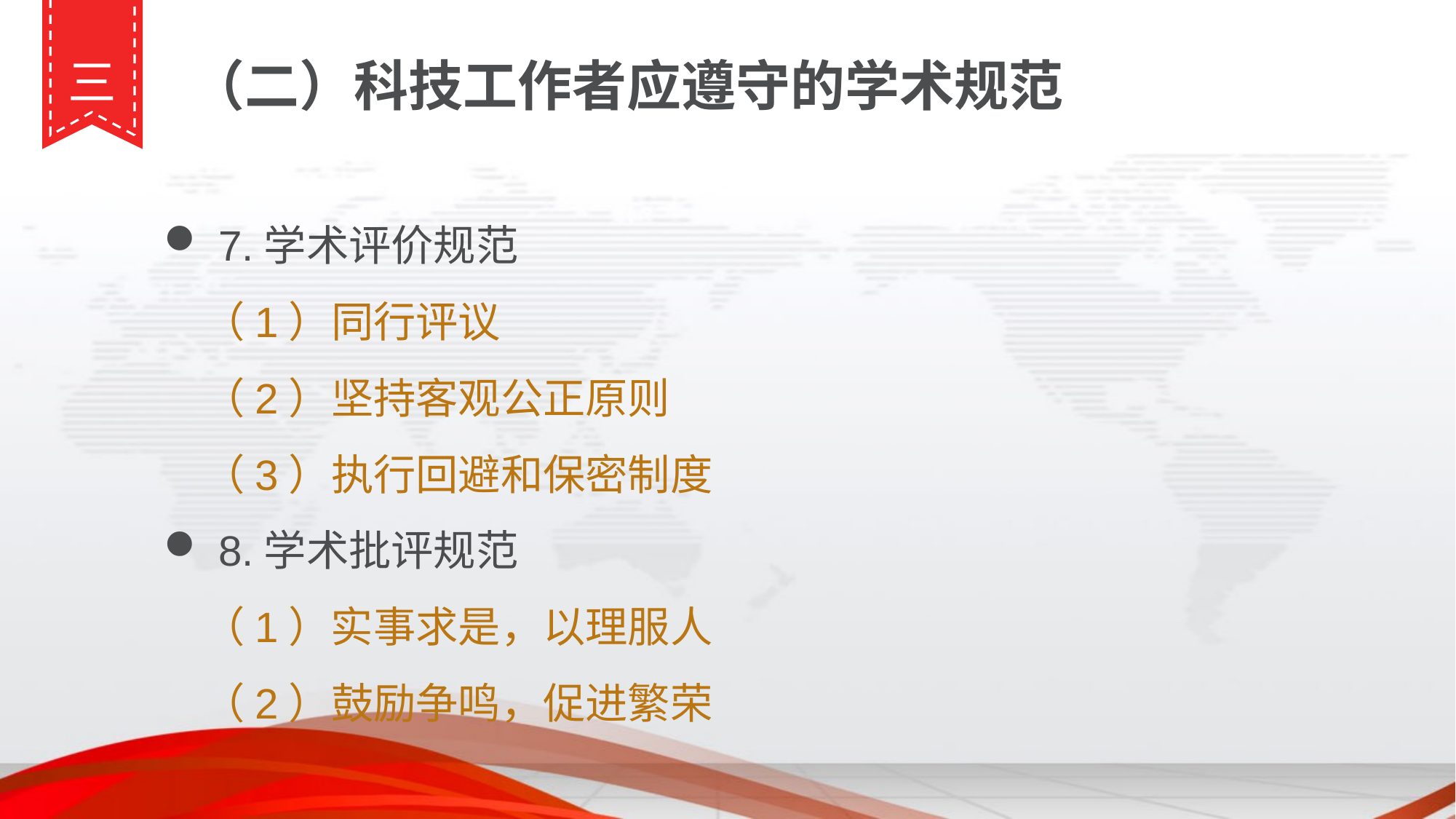

三
（二）科技工作者应遵守的学术规范
7.学术评价规范
   （1）同行评议
   （2）坚持客观公正原则
   （3）执行回避和保密制度
8.学术批评规范
   （1）实事求是，以理服人
   （2）鼓励争鸣，促进繁荣